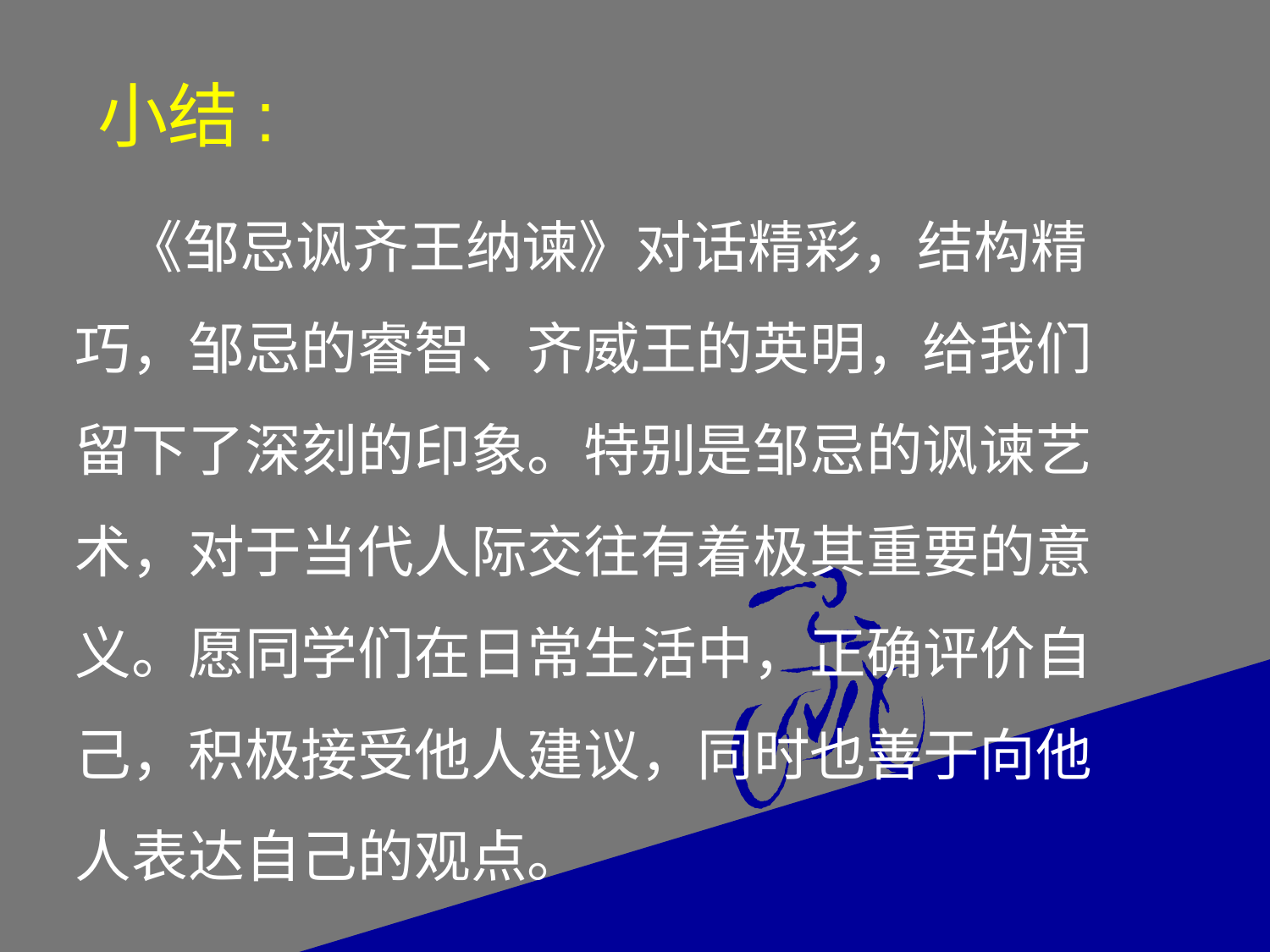

小结:
   《邹忌讽齐王纳谏》对话精彩，结构精巧，邹忌的睿智、齐威王的英明，给我们留下了深刻的印象。特别是邹忌的讽谏艺术，对于当代人际交往有着极其重要的意义。愿同学们在日常生活中，正确评价自己，积极接受他人建议，同时也善于向他人表达自己的观点。